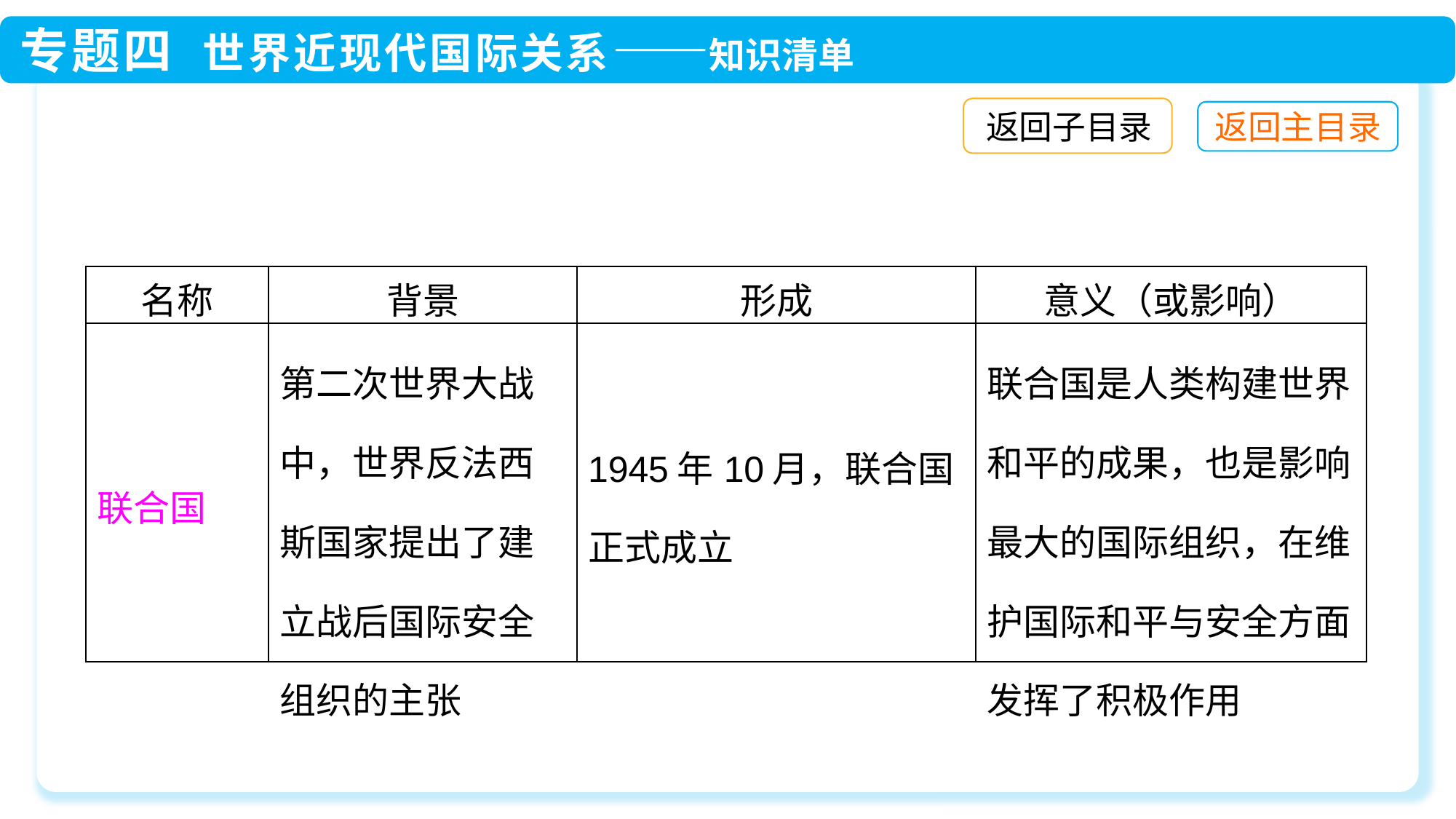

返回子目录
| 名称 | 背景 | 形成 | 意义（或影响） |
| --- | --- | --- | --- |
| 联合国 | 第二次世界大战中，世界反法西斯国家提出了建立战后国际安全组织的主张 | 1945年10月，联合国正式成立 | 联合国是人类构建世界和平的成果，也是影响最大的国际组织，在维护国际和平与安全方面发挥了积极作用 |